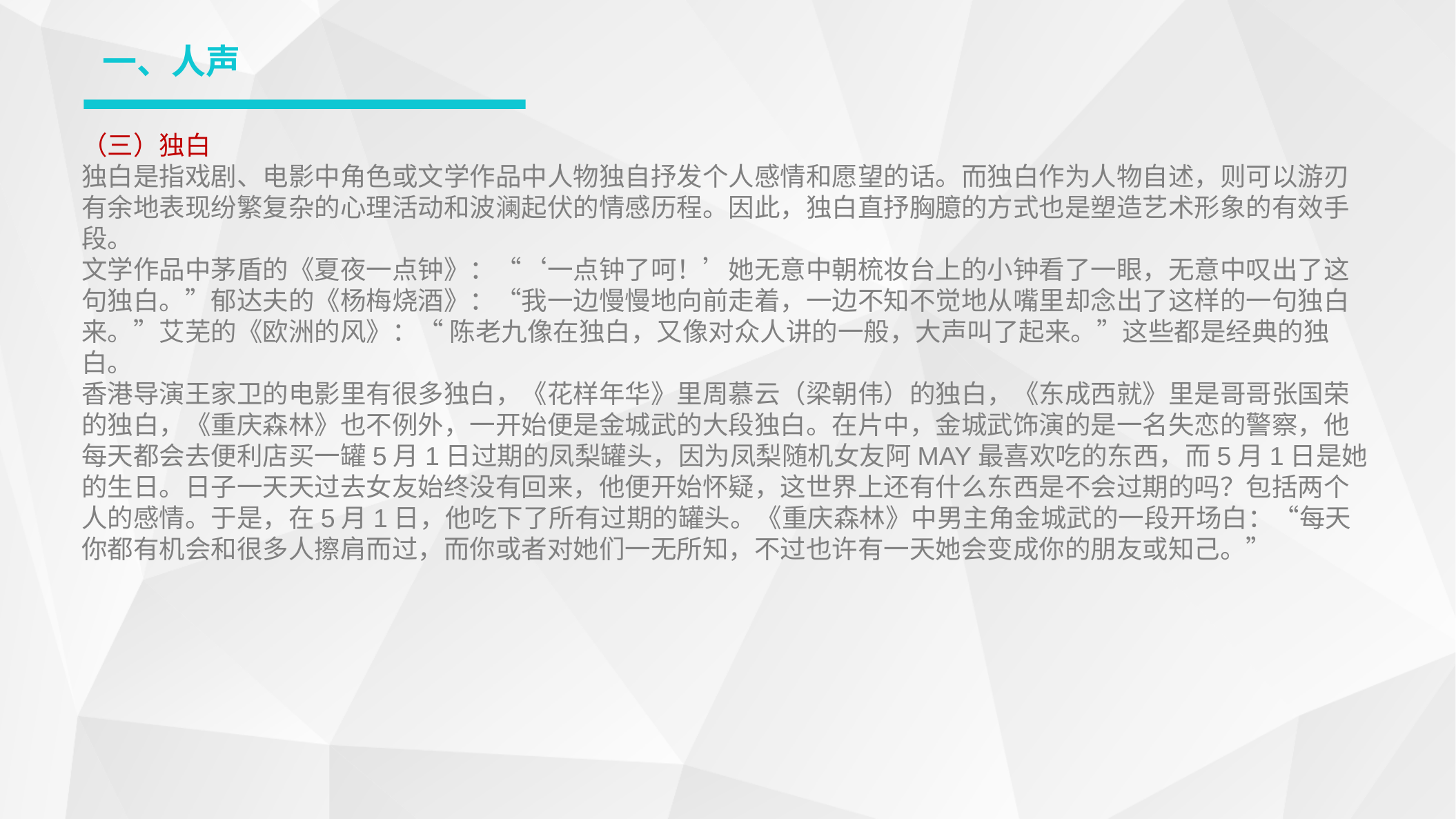

一、人声

（三）独白
独白是指戏剧、电影中角色或文学作品中人物独自抒发个人感情和愿望的话。而独白作为人物自述，则可以游刃有余地表现纷繁复杂的心理活动和波澜起伏的情感历程。因此，独白直抒胸臆的方式也是塑造艺术形象的有效手段。
文学作品中茅盾的《夏夜一点钟》：“‘一点钟了呵！’她无意中朝梳妆台上的小钟看了一眼，无意中叹出了这句独白。”郁达夫的《杨梅烧酒》：“我一边慢慢地向前走着，一边不知不觉地从嘴里却念出了这样的一句独白来。”艾芜的《欧洲的风》：“ 陈老九像在独白，又像对众人讲的一般，大声叫了起来。”这些都是经典的独白。
香港导演王家卫的电影里有很多独白，《花样年华》里周慕云（梁朝伟）的独白，《东成西就》里是哥哥张国荣的独白，《重庆森林》也不例外，一开始便是金城武的大段独白。在片中，金城武饰演的是一名失恋的警察，他每天都会去便利店买一罐5月1日过期的凤梨罐头，因为凤梨随机女友阿MAY最喜欢吃的东西，而5月1日是她的生日。日子一天天过去女友始终没有回来，他便开始怀疑，这世界上还有什么东西是不会过期的吗？包括两个人的感情。于是，在5月1日，他吃下了所有过期的罐头。《重庆森林》中男主角金城武的一段开场白：“每天你都有机会和很多人擦肩而过，而你或者对她们一无所知，不过也许有一天她会变成你的朋友或知己。”